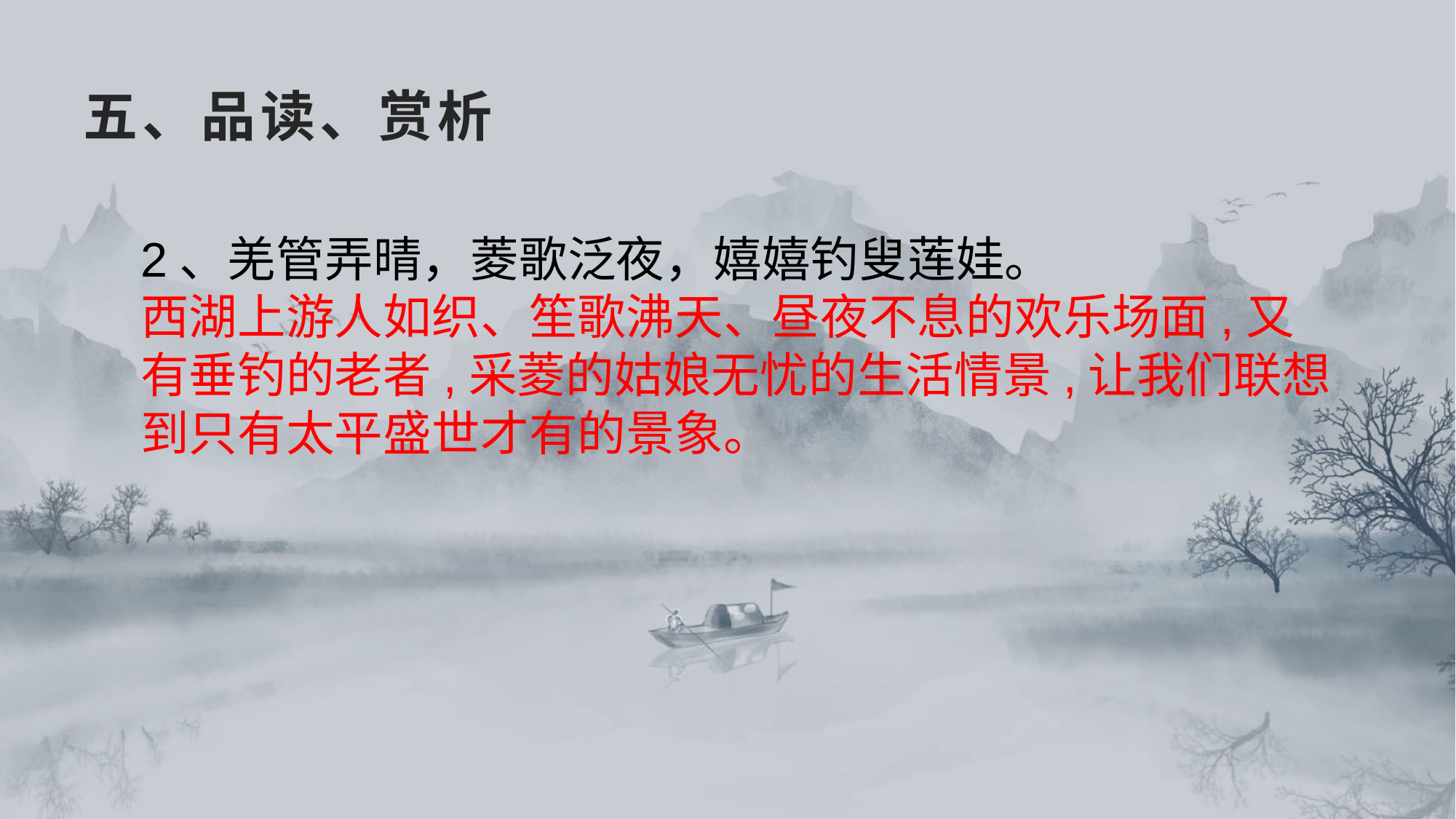

# 五、品读、赏析
2、羌管弄晴，菱歌泛夜，嬉嬉钓叟莲娃。
西湖上游人如织、笙歌沸天、昼夜不息的欢乐场面,又有垂钓的老者,采菱的姑娘无忧的生活情景,让我们联想到只有太平盛世才有的景象。